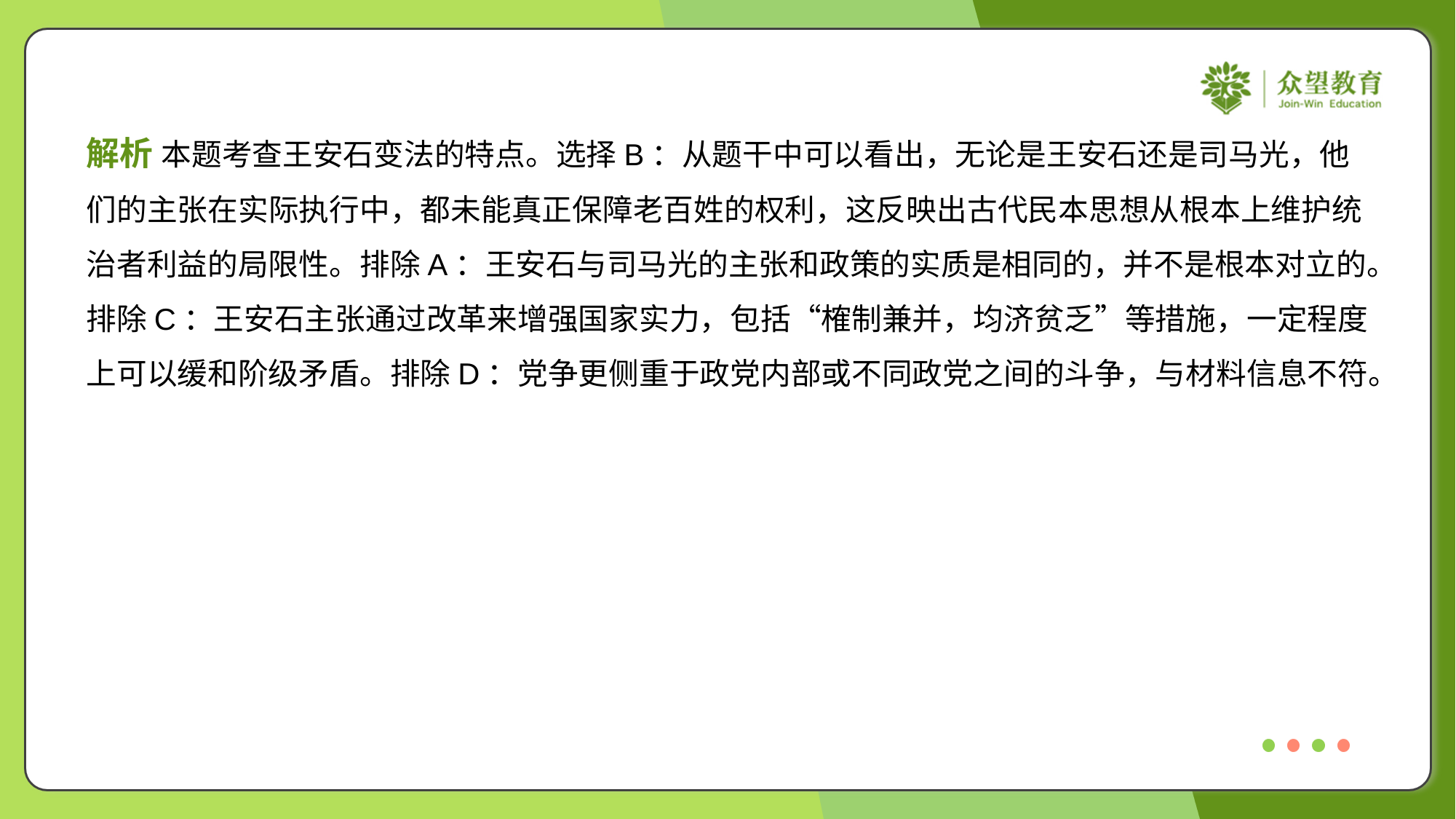

解析 本题考查王安石变法的特点。选择B：从题干中可以看出，无论是王安石还是司马光，他
们的主张在实际执行中，都未能真正保障老百姓的权利，这反映出古代民本思想从根本上维护统
治者利益的局限性。排除A：王安石与司马光的主张和政策的实质是相同的，并不是根本对立的。
排除C：王安石主张通过改革来增强国家实力，包括“榷制兼并，均济贫乏”等措施，一定程度
上可以缓和阶级矛盾。排除D：党争更侧重于政党内部或不同政党之间的斗争，与材料信息不符。